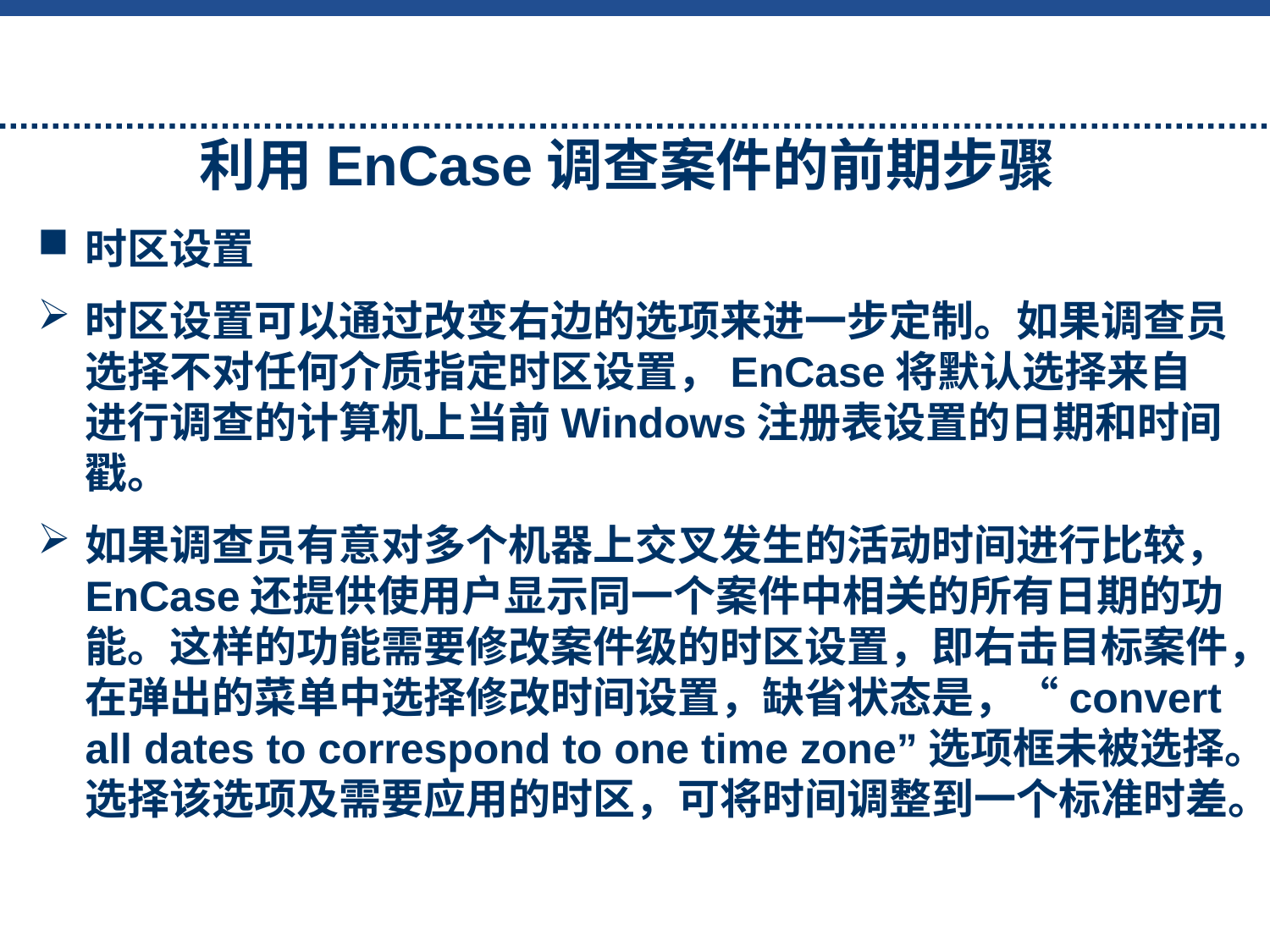

利用EnCase调查案件的前期步骤
时区设置
时区设置可以通过改变右边的选项来进一步定制。如果调查员选择不对任何介质指定时区设置，EnCase将默认选择来自进行调查的计算机上当前Windows注册表设置的日期和时间戳。
如果调查员有意对多个机器上交叉发生的活动时间进行比较，EnCase还提供使用户显示同一个案件中相关的所有日期的功能。这样的功能需要修改案件级的时区设置，即右击目标案件，在弹出的菜单中选择修改时间设置，缺省状态是，“convert all dates to correspond to one time zone”选项框未被选择。选择该选项及需要应用的时区，可将时间调整到一个标准时差。